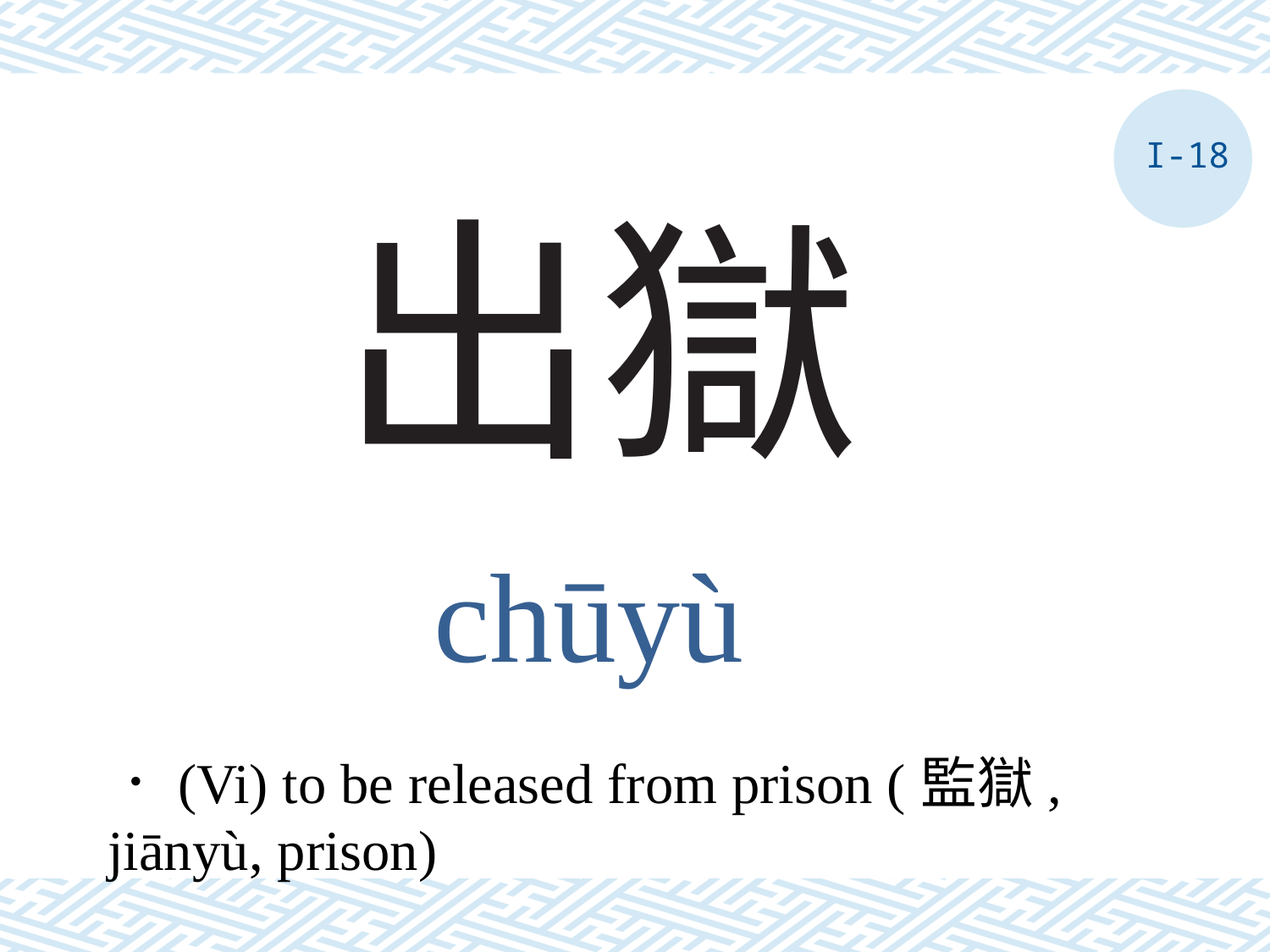

I-18

# 出獄
chūyù
．(Vi) to be released from prison (監獄, jiānyù, prison)